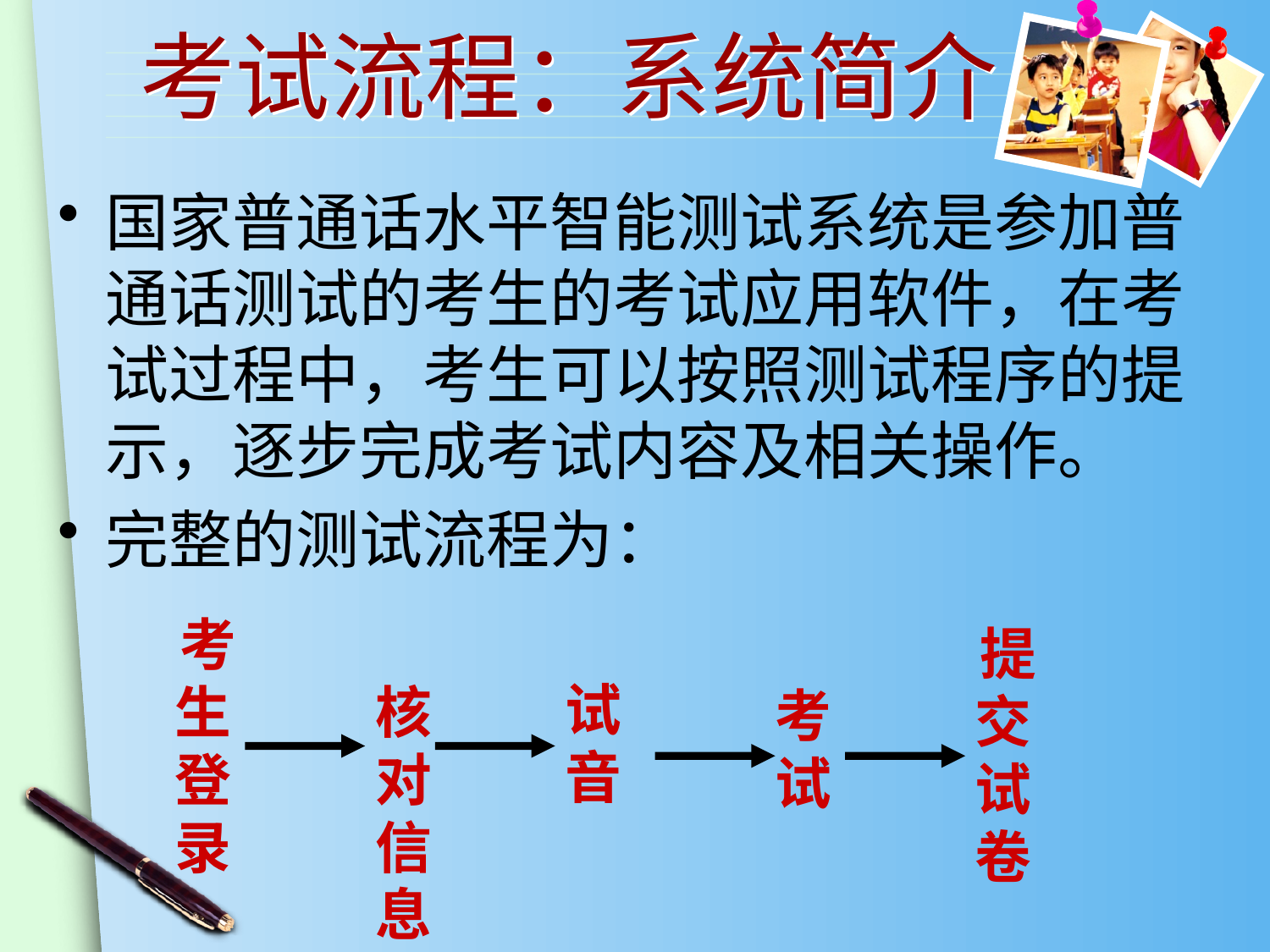

# 考试流程：系统简介
国家普通话水平智能测试系统是参加普通话测试的考生的考试应用软件，在考试过程中，考生可以按照测试程序的提示，逐步完成考试内容及相关操作。
完整的测试流程为：

   试音
   考生登录
   核对信息
   考试
   提交试卷